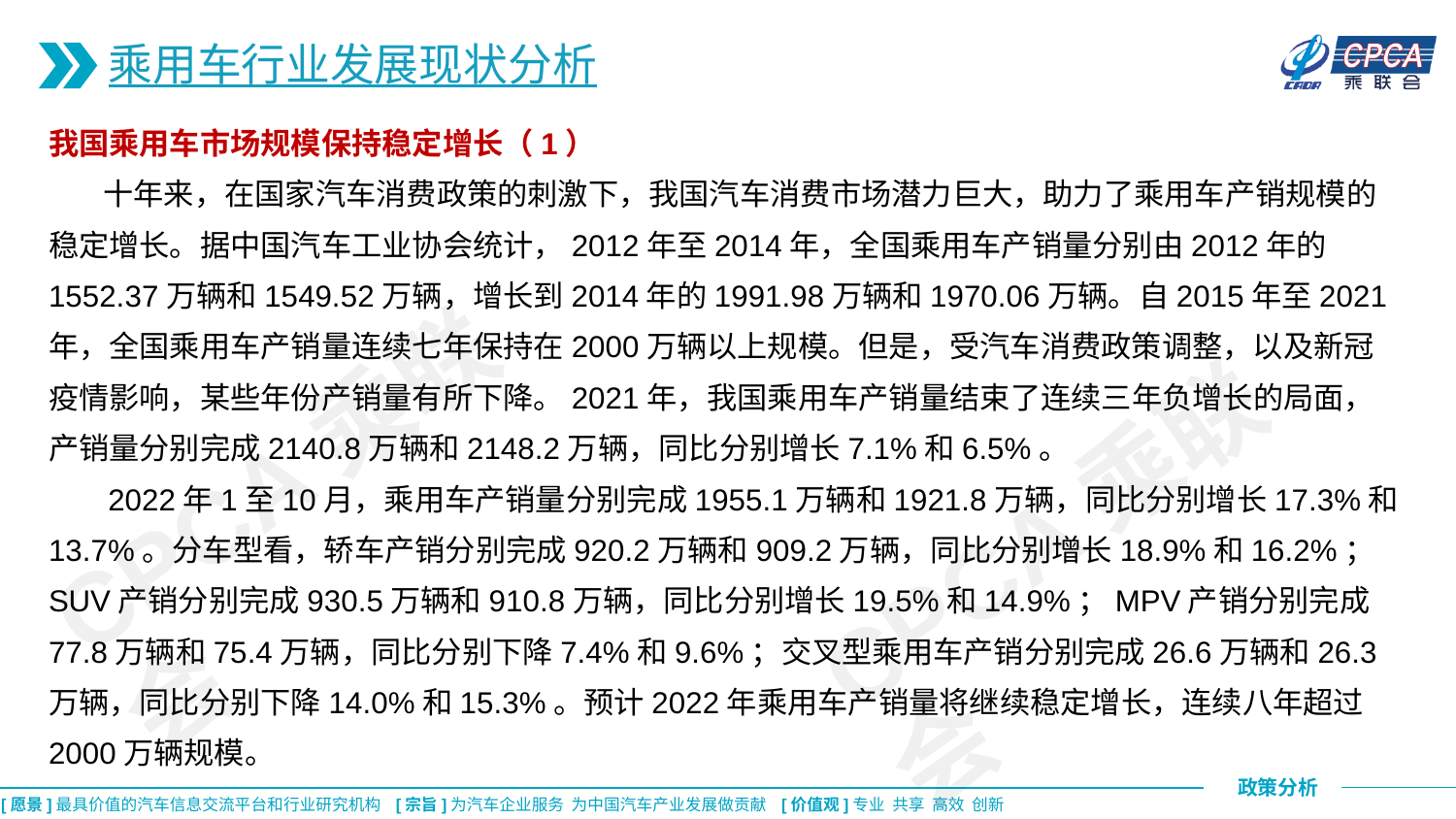

乘用车行业发展现状分析
我国乘用车市场规模保持稳定增长（1）
       十年来，在国家汽车消费政策的刺激下，我国汽车消费市场潜力巨大，助力了乘用车产销规模的稳定增长。据中国汽车工业协会统计，2012年至2014年，全国乘用车产销量分别由2012年的1552.37万辆和1549.52万辆，增长到2014年的1991.98万辆和1970.06万辆。自2015年至2021年，全国乘用车产销量连续七年保持在2000万辆以上规模。但是，受汽车消费政策调整，以及新冠疫情影响，某些年份产销量有所下降。2021年，我国乘用车产销量结束了连续三年负增长的局面，产销量分别完成2140.8万辆和2148.2万辆，同比分别增长7.1%和6.5%。
       2022年1至10月，乘用车产销量分别完成1955.1万辆和1921.8万辆，同比分别增长17.3%和13.7%。分车型看，轿车产销分别完成920.2万辆和909.2万辆，同比分别增长18.9%和16.2%；SUV产销分别完成930.5万辆和910.8万辆，同比分别增长19.5%和14.9%；MPV产销分别完成77.8万辆和75.4万辆，同比分别下降7.4%和9.6%；交叉型乘用车产销分别完成26.6万辆和26.3万辆，同比分别下降14.0%和15.3%。预计2022年乘用车产销量将继续稳定增长，连续八年超过2000万辆规模。
CPCA乘联会
CPCA乘联会